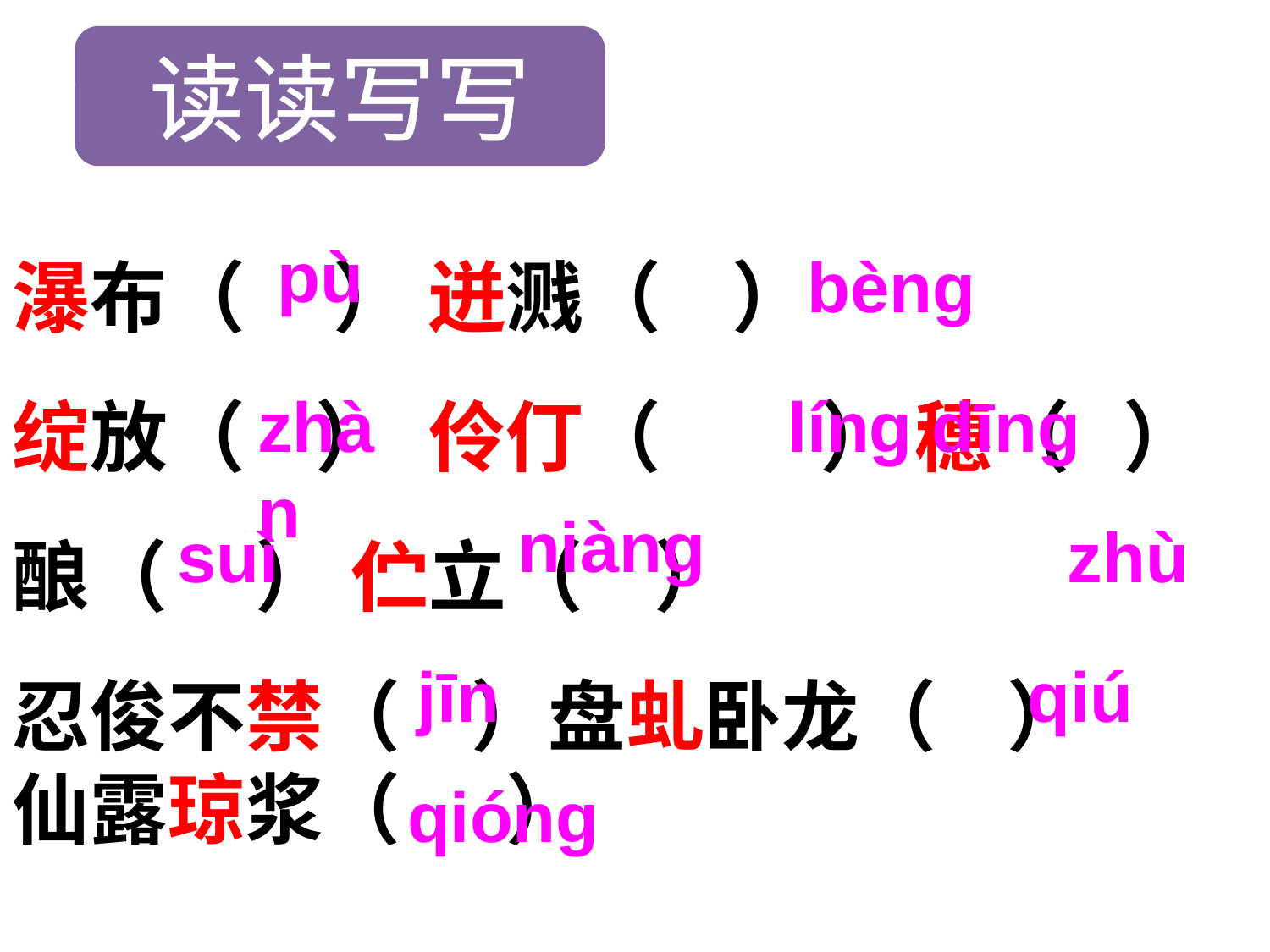

读读写写
瀑布（     ） 迸溅（    ）
绽放（    ）  伶仃（         ） 穗（   ）酿（     ） 伫立（    ）
忍俊不禁（    ）盘虬卧龙（    ）
仙露琼浆（      ）
pù
bènɡ
zhàn
línɡ dīnɡ
niàng
suì
zhù
jīn
qiú
qiónɡ